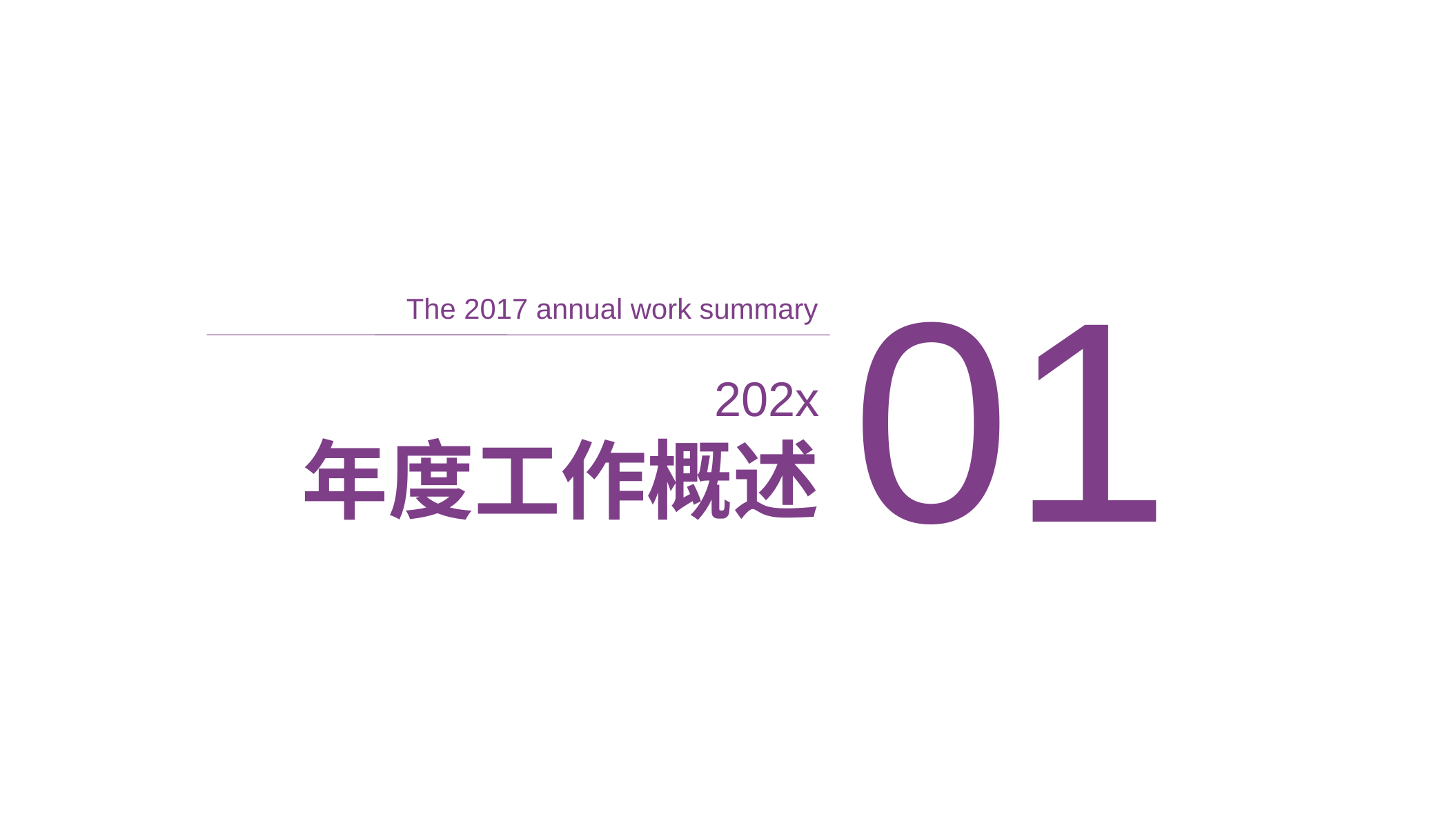

01
The 2017 annual work summary

202x
年度工作概述